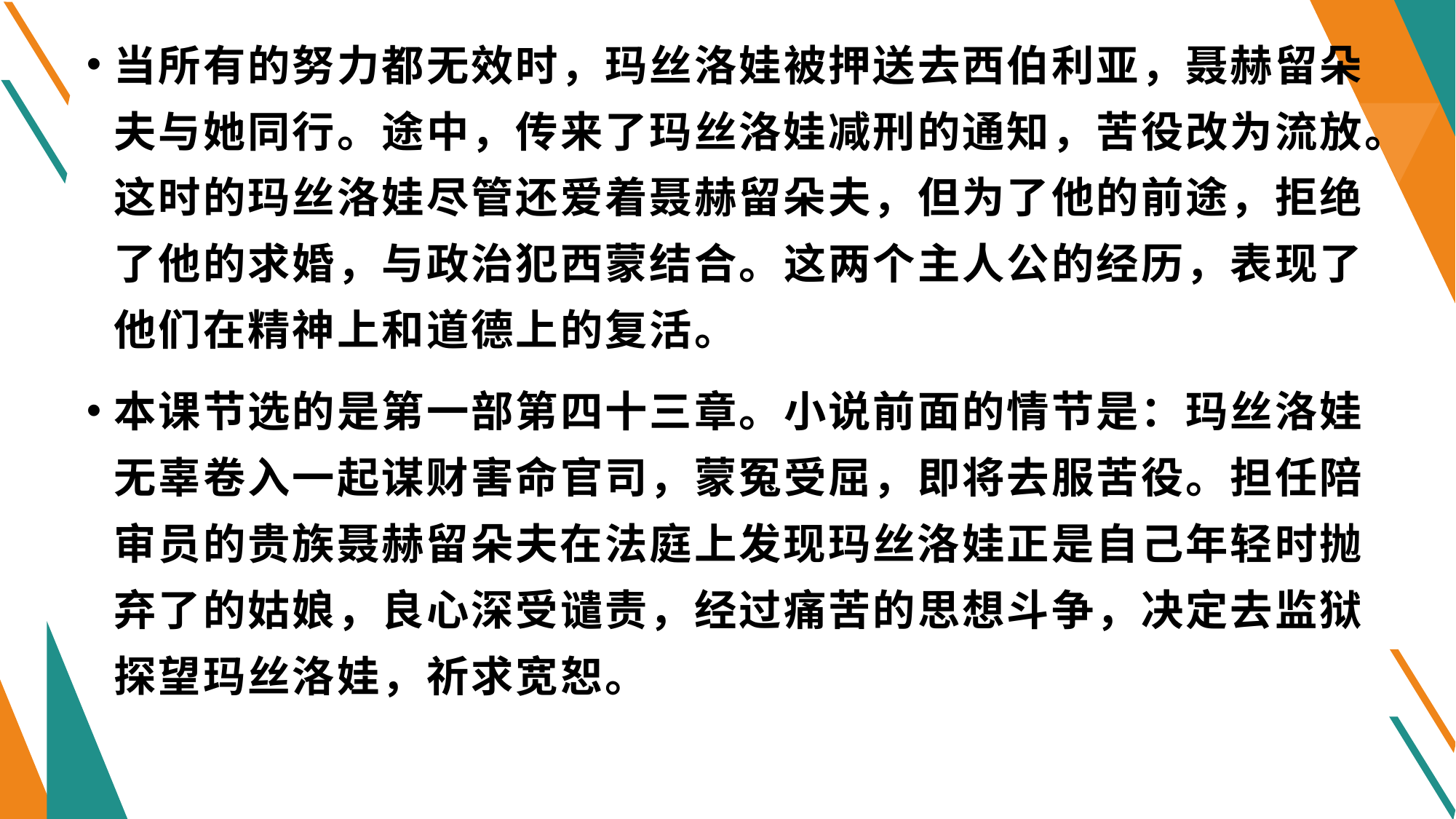

当所有的努力都无效时，玛丝洛娃被押送去西伯利亚，聂赫留朵夫与她同行。途中，传来了玛丝洛娃减刑的通知，苦役改为流放。这时的玛丝洛娃尽管还爱着聂赫留朵夫，但为了他的前途，拒绝了他的求婚，与政治犯西蒙结合。这两个主人公的经历，表现了他们在精神上和道德上的复活。
本课节选的是第一部第四十三章。小说前面的情节是：玛丝洛娃无辜卷入一起谋财害命官司，蒙冤受屈，即将去服苦役。担任陪审员的贵族聂赫留朵夫在法庭上发现玛丝洛娃正是自己年轻时抛弃了的姑娘，良心深受谴责，经过痛苦的思想斗争，决定去监狱探望玛丝洛娃，祈求宽恕。